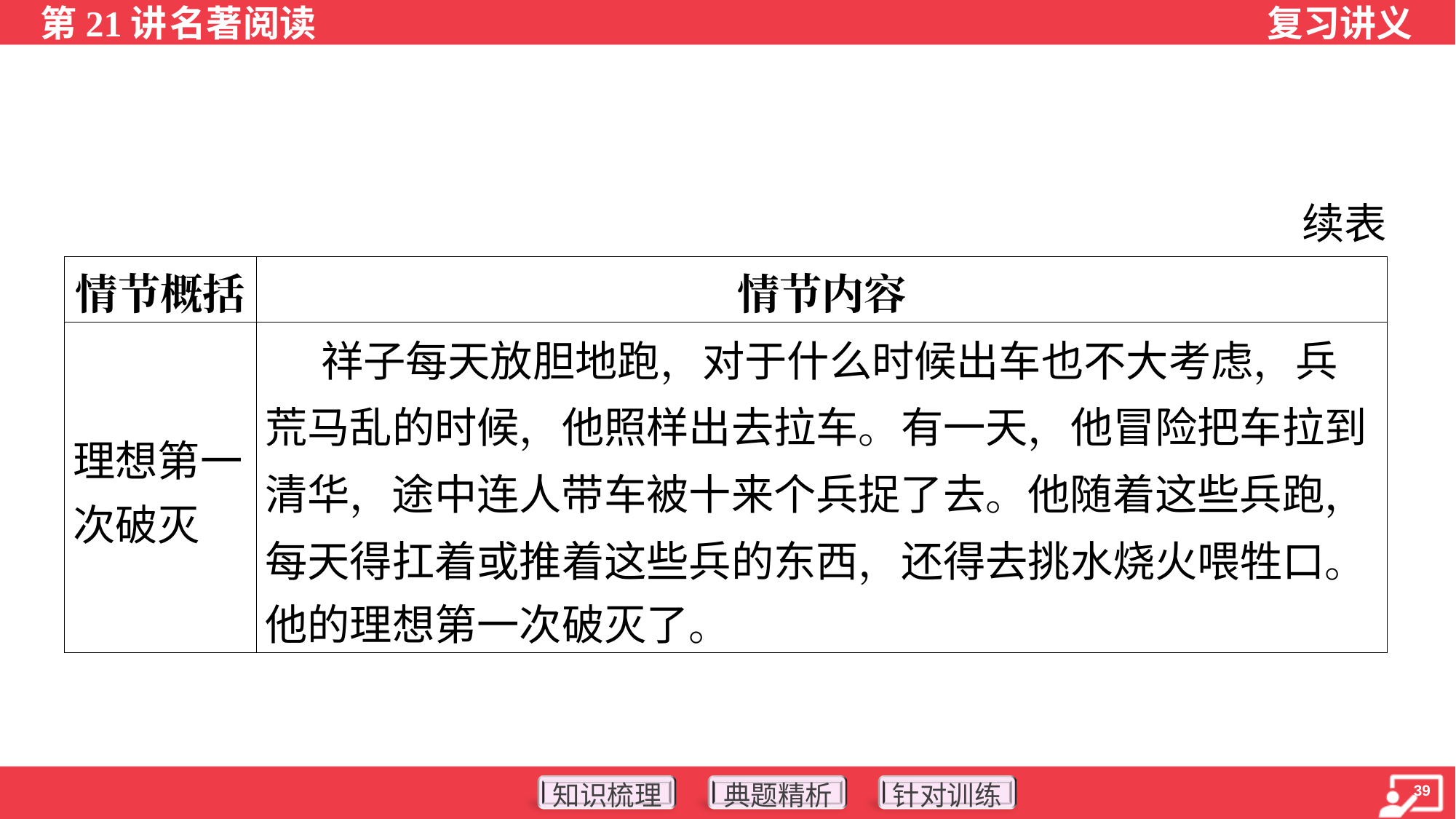

续表
| 情节概括 | 情节内容 |
| --- | --- |
| 理想第一 次破灭 | 祥子每天放胆地跑，对于什么时候出车也不大考虑，兵 荒马乱的时候，他照样出去拉车。有一天，他冒险把车拉到 清华，途中连人带车被十来个兵捉了去。他随着这些兵跑， 每天得扛着或推着这些兵的东西，还得去挑水烧火喂牲口。 他的理想第一次破灭了。 |